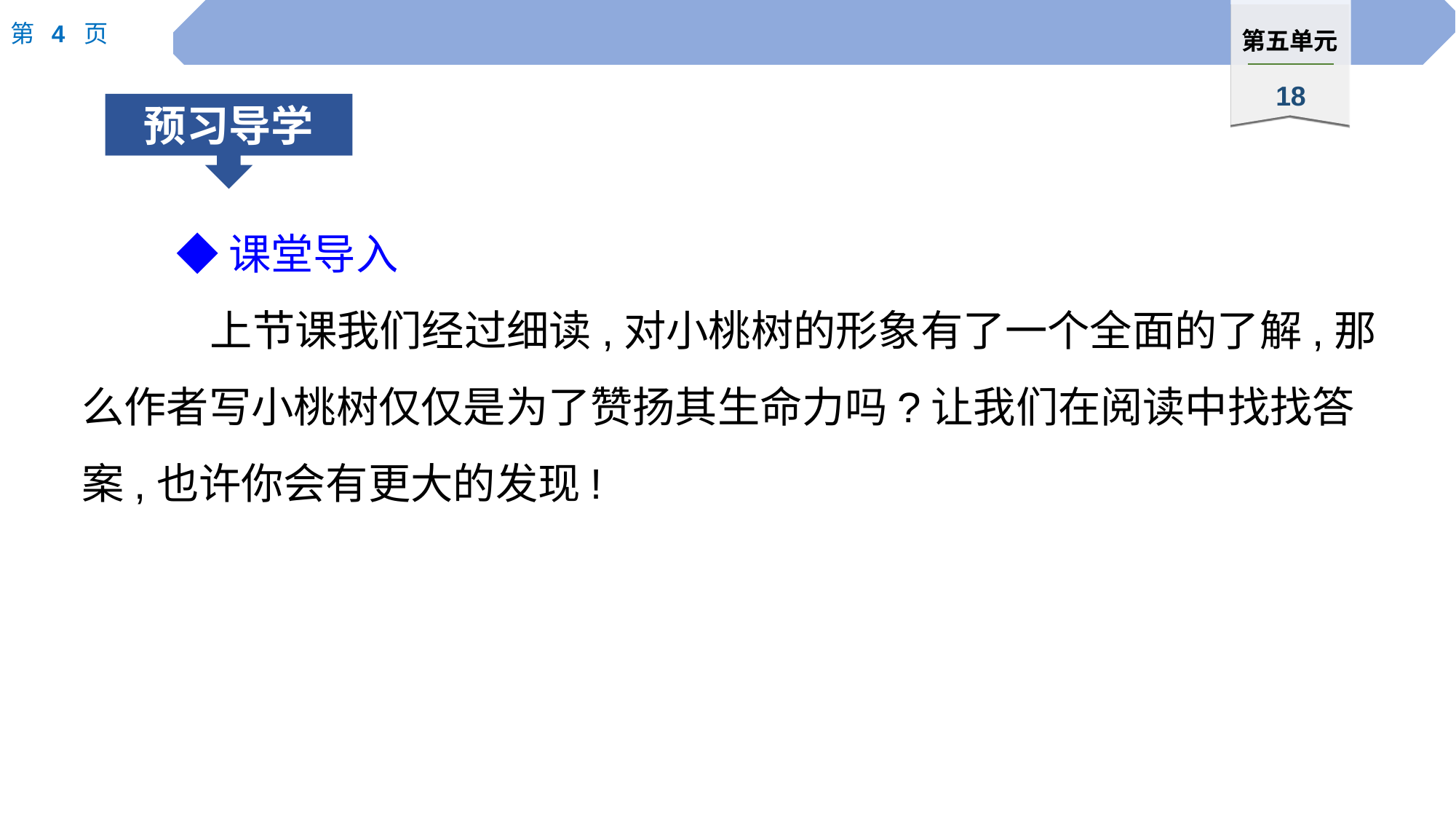

◆课堂导入

　上节课我们经过细读,对小桃树的形象有了一个全面的了解,那么作者写小桃树仅仅是为了赞扬其生命力吗?让我们在阅读中找找答案,也许你会有更大的发现!